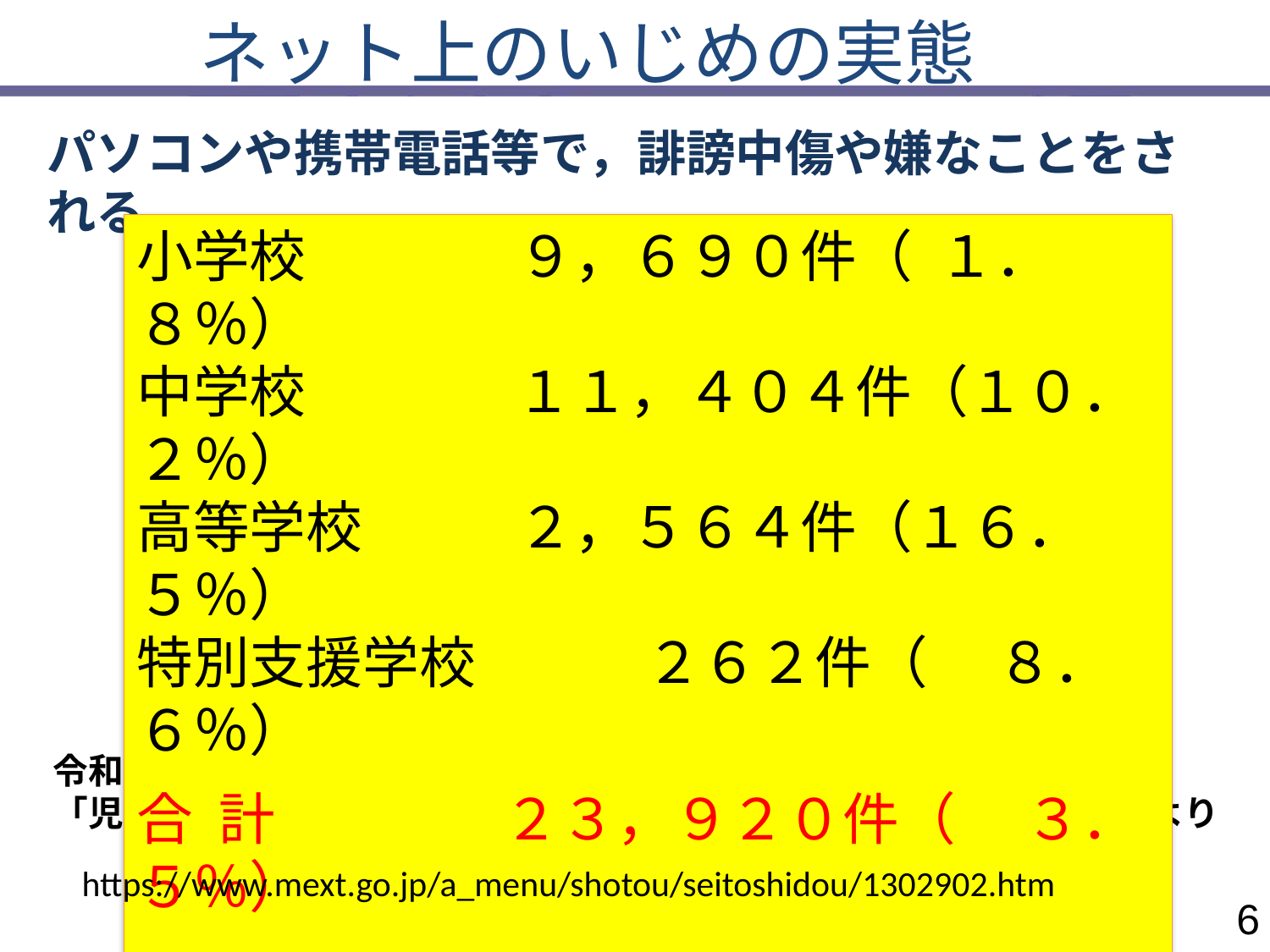

ネット上のいじめの実態
パソコンや携帯電話等で，誹謗中傷や嫌なことをされる
小学校		９，６９０件（  １．８％）
中学校	　　 １１，４０４件（１０．２％）
高等学校		２，５６４件（１６．５％）
特別支援学校　　　２６２件（　 ８．６％）

合  計	　　２３，９２０件（　 ３．５％）

　　　（　　）内は認知件数全体に対する割合
令和４年度　文部科学省
「児童生徒の問題行動・不登校等生徒指導上の諸課題に関する調査」より
https://www.mext.go.jp/a_menu/shotou/seitoshidou/1302902.htm
6